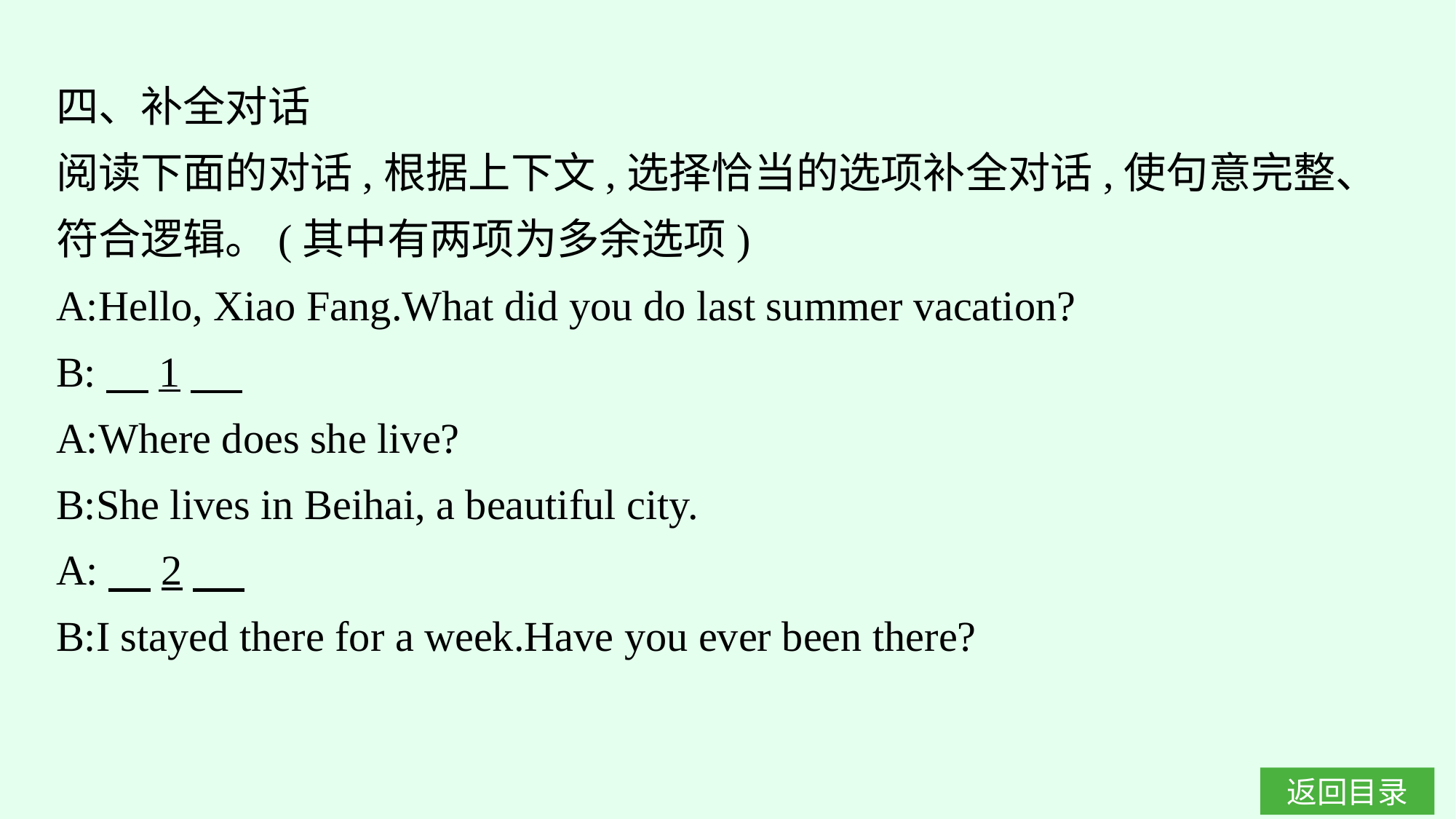

四、补全对话
阅读下面的对话,根据上下文,选择恰当的选项补全对话,使句意完整、符合逻辑。(其中有两项为多余选项)
A:Hello, Xiao Fang.What did you do last summer vacation?
B:　1
A:Where does she live?
B:She lives in Beihai, a beautiful city.
A:　2
B:I stayed there for a week.Have you ever been there?